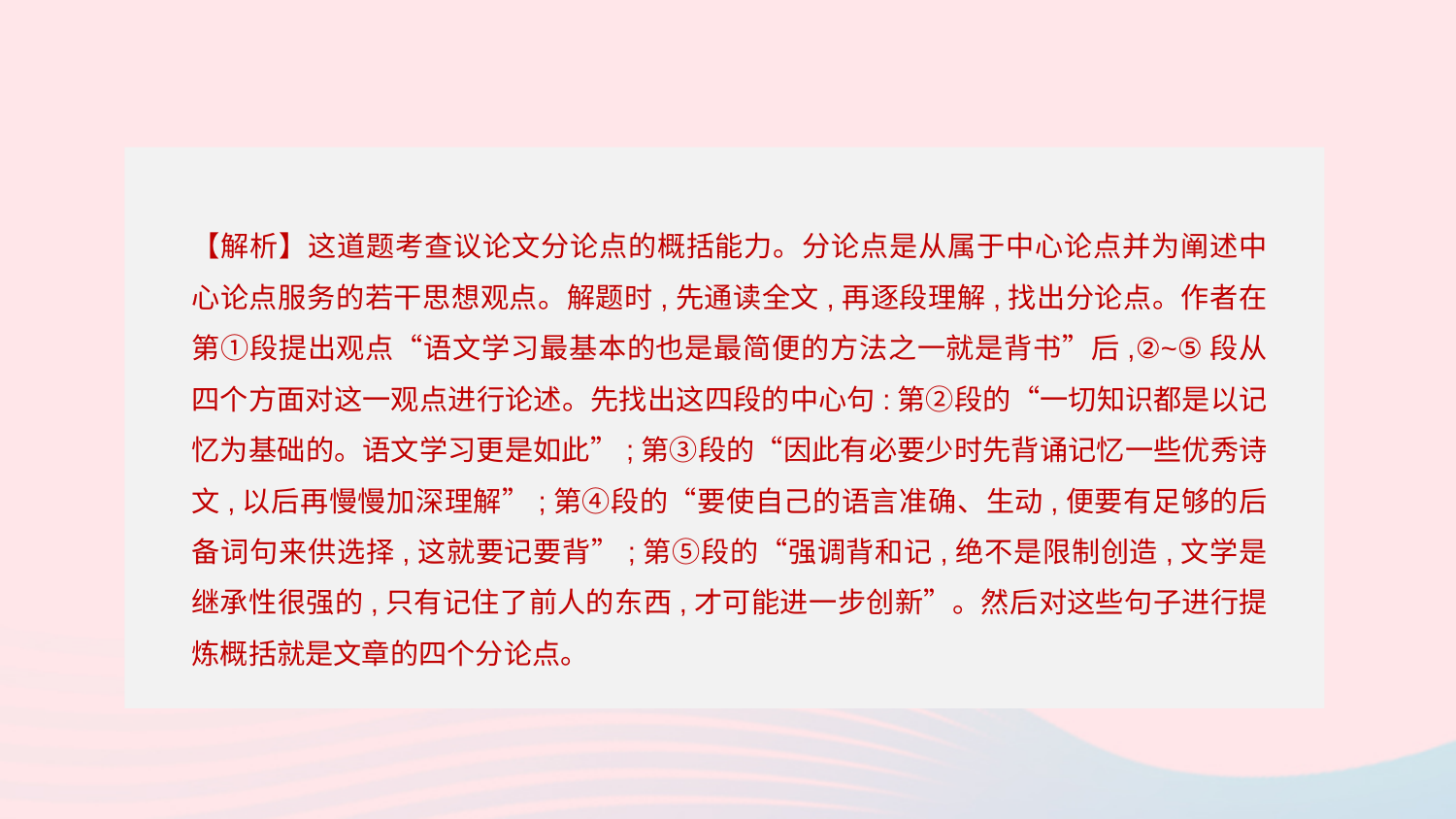

【解析】这道题考查议论文分论点的概括能力。分论点是从属于中心论点并为阐述中心论点服务的若干思想观点。解题时,先通读全文,再逐段理解,找出分论点。作者在第①段提出观点“语文学习最基本的也是最简便的方法之一就是背书”后,②~⑤段从四个方面对这一观点进行论述。先找出这四段的中心句:第②段的“一切知识都是以记忆为基础的。语文学习更是如此”;第③段的“因此有必要少时先背诵记忆一些优秀诗文,以后再慢慢加深理解”;第④段的“要使自己的语言准确、生动,便要有足够的后备词句来供选择,这就要记要背”;第⑤段的“强调背和记,绝不是限制创造,文学是继承性很强的,只有记住了前人的东西,才可能进一步创新”。然后对这些句子进行提炼概括就是文章的四个分论点。